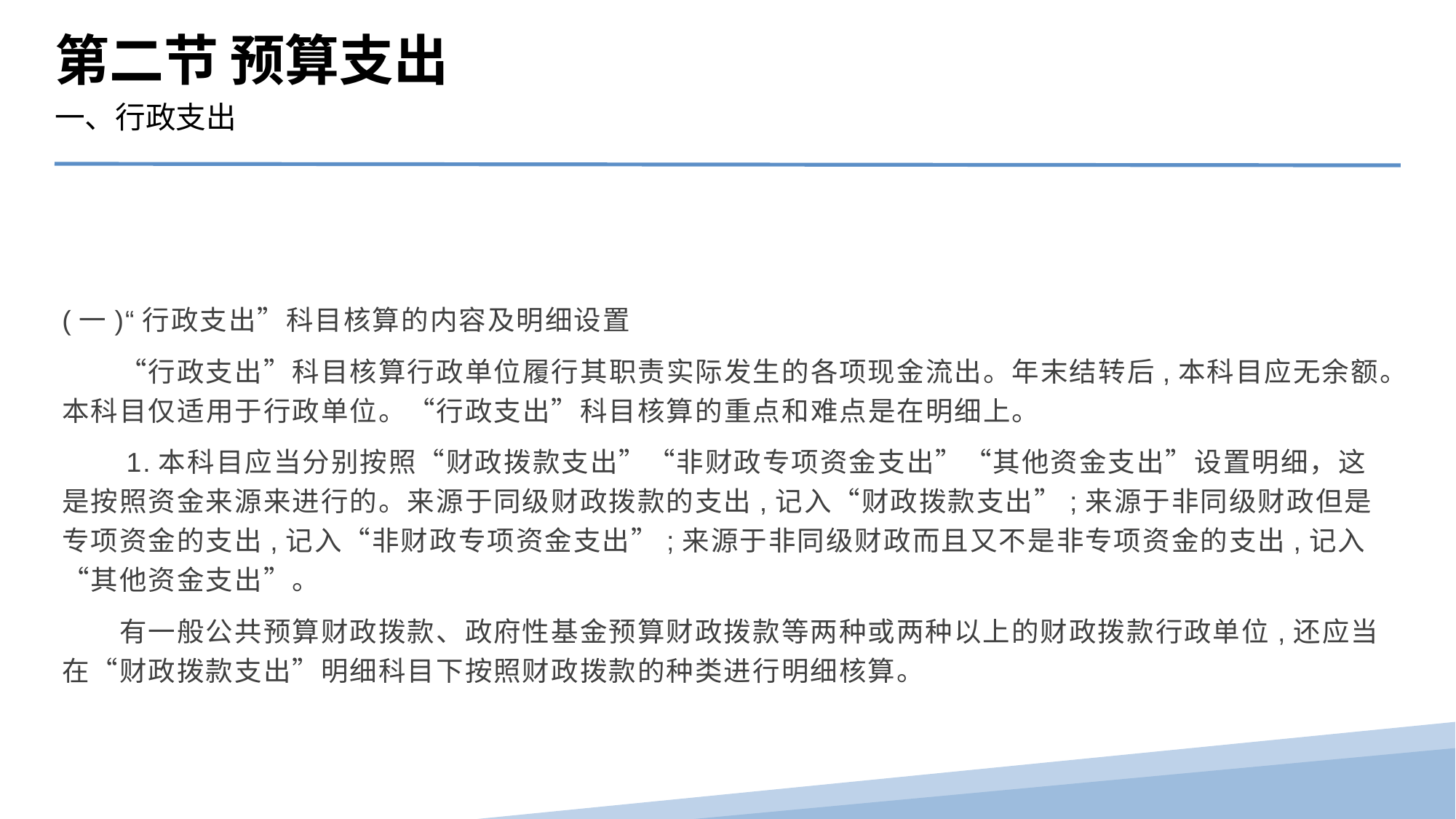

第二节 预算支出
一、行政支出
(一)“行政支出”科目核算的内容及明细设置
　　“行政支出”科目核算行政单位履行其职责实际发生的各项现金流出。年末结转后,本科目应无余额。本科目仅适用于行政单位。“行政支出”科目核算的重点和难点是在明细上。
　　1.本科目应当分别按照“财政拨款支出”“非财政专项资金支出”“其他资金支出”设置明细，这是按照资金来源来进行的。来源于同级财政拨款的支出,记入“财政拨款支出”;来源于非同级财政但是专项资金的支出,记入“非财政专项资金支出”;来源于非同级财政而且又不是非专项资金的支出,记入“其他资金支出”。
　　有一般公共预算财政拨款、政府性基金预算财政拨款等两种或两种以上的财政拨款行政单位,还应当在“财政拨款支出”明细科目下按照财政拨款的种类进行明细核算。